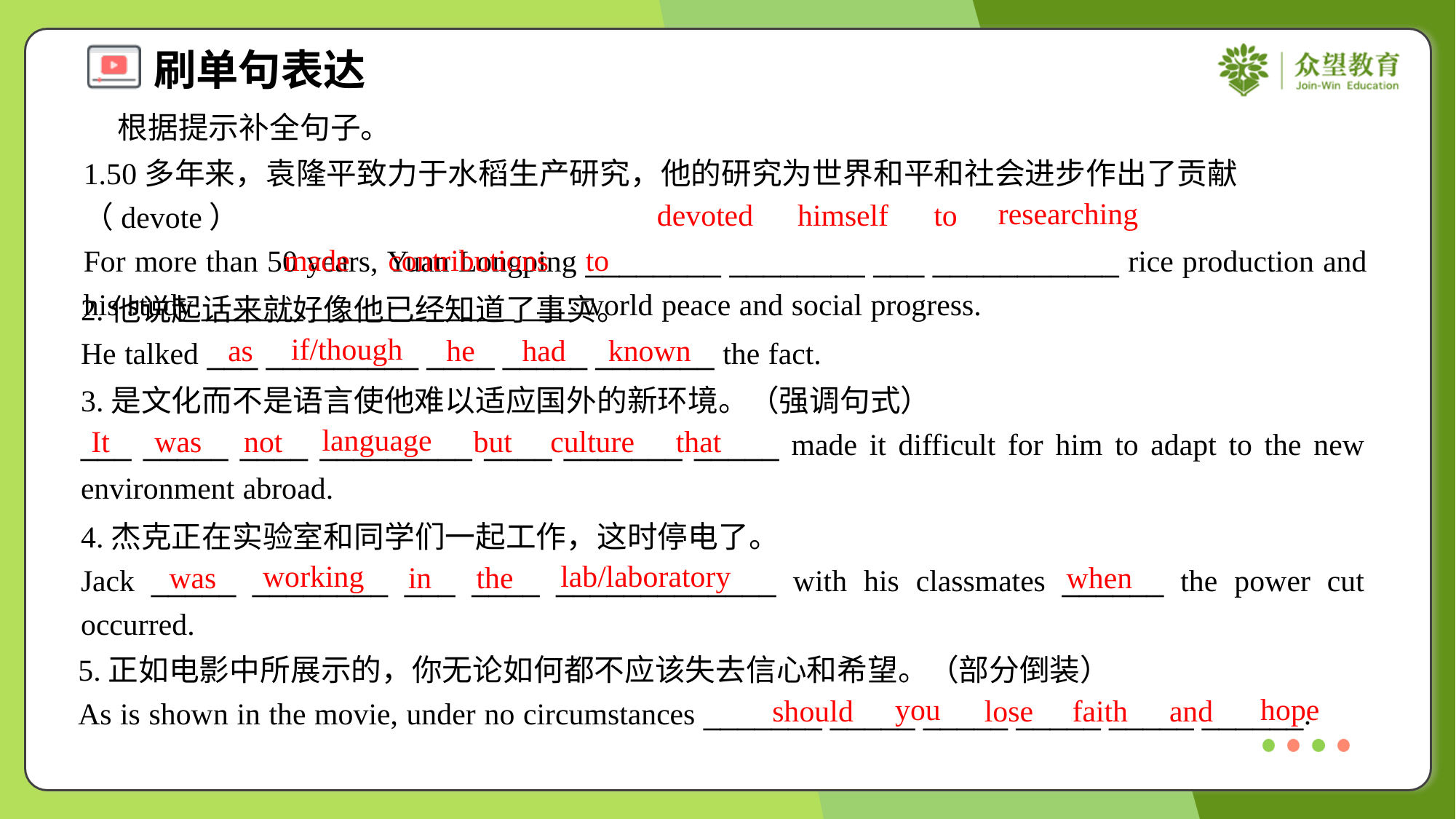

根据提示补全句子。
1.50多年来，袁隆平致力于水稻生产研究，他的研究为世界和平和社会进步作出了贡献（devote）
For more than 50 years, Yuan Longping ________ ________ ___ ___________ rice production and his study ______ ____________ ___ world peace and social progress.
researching
devoted
himself
to
made
contributions
to
2.他说起话来就好像他已经知道了事实。
He talked ___ _________ ____ _____ _______ the fact.
if/though
as
he
had
known
3.是文化而不是语言使他难以适应国外的新环境。（强调句式）
___ _____ ____ _________ ____ _______ _____ made it difficult for him to adapt to the new environment abroad.
language
It
was
not
but
culture
that
4.杰克正在实验室和同学们一起工作，这时停电了。
Jack _____ ________ ___ ____ _____________ with his classmates ______ the power cut occurred.
working
lab/laboratory
was
in
the
when
5.正如电影中所展示的，你无论如何都不应该失去信心和希望。（部分倒装）
As is shown in the movie, under no circumstances _______ _____ _____ _____ _____ ______.
you
hope
should
lose
faith
and